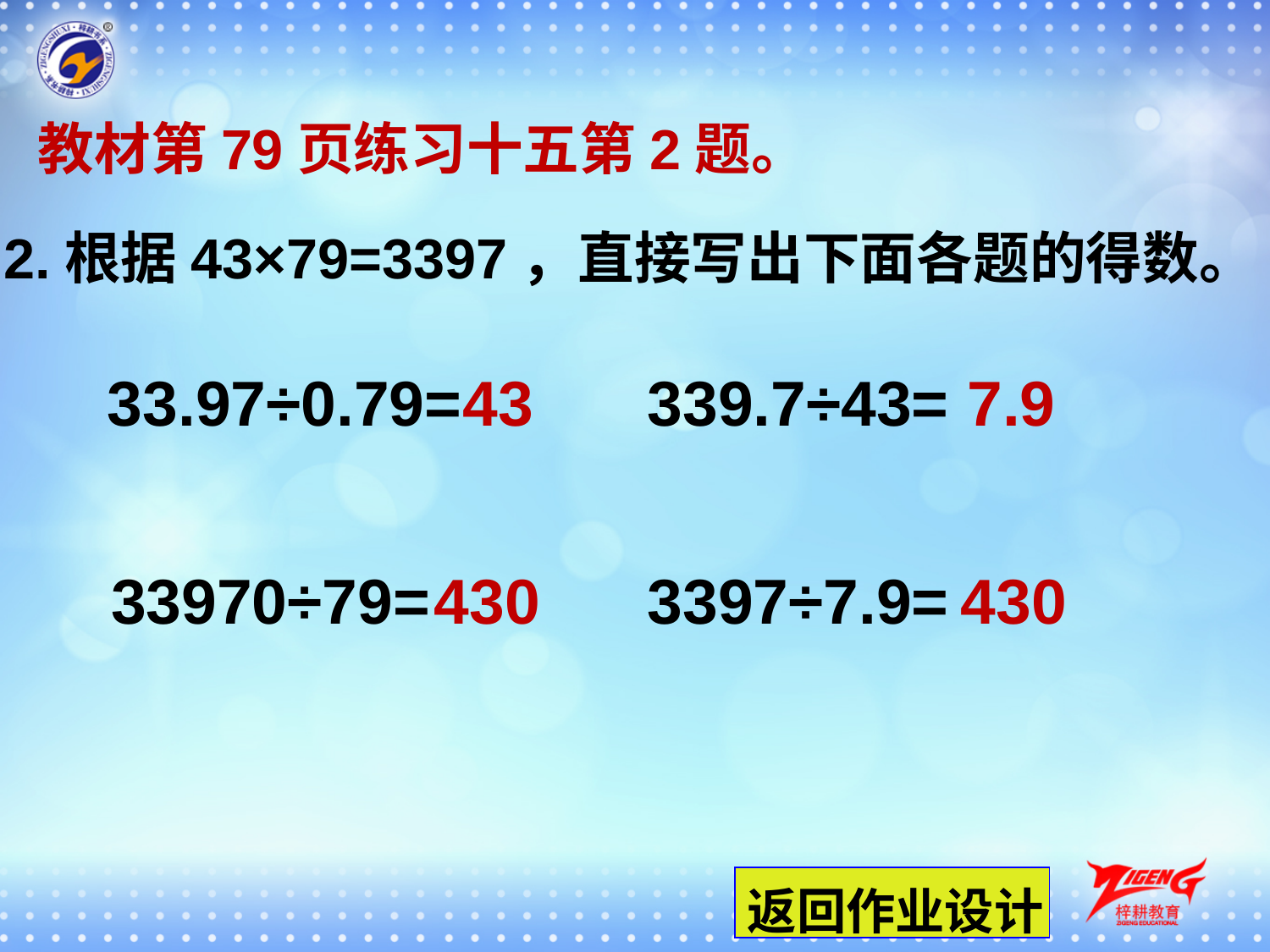

教材第79页练习十五第2题。
  2.根据43×79=3397，直接写出下面各题的得数。
33.97÷0.79=
43
339.7÷43=
7.9
33970÷79=
430
3397÷7.9=
430

返回作业设计